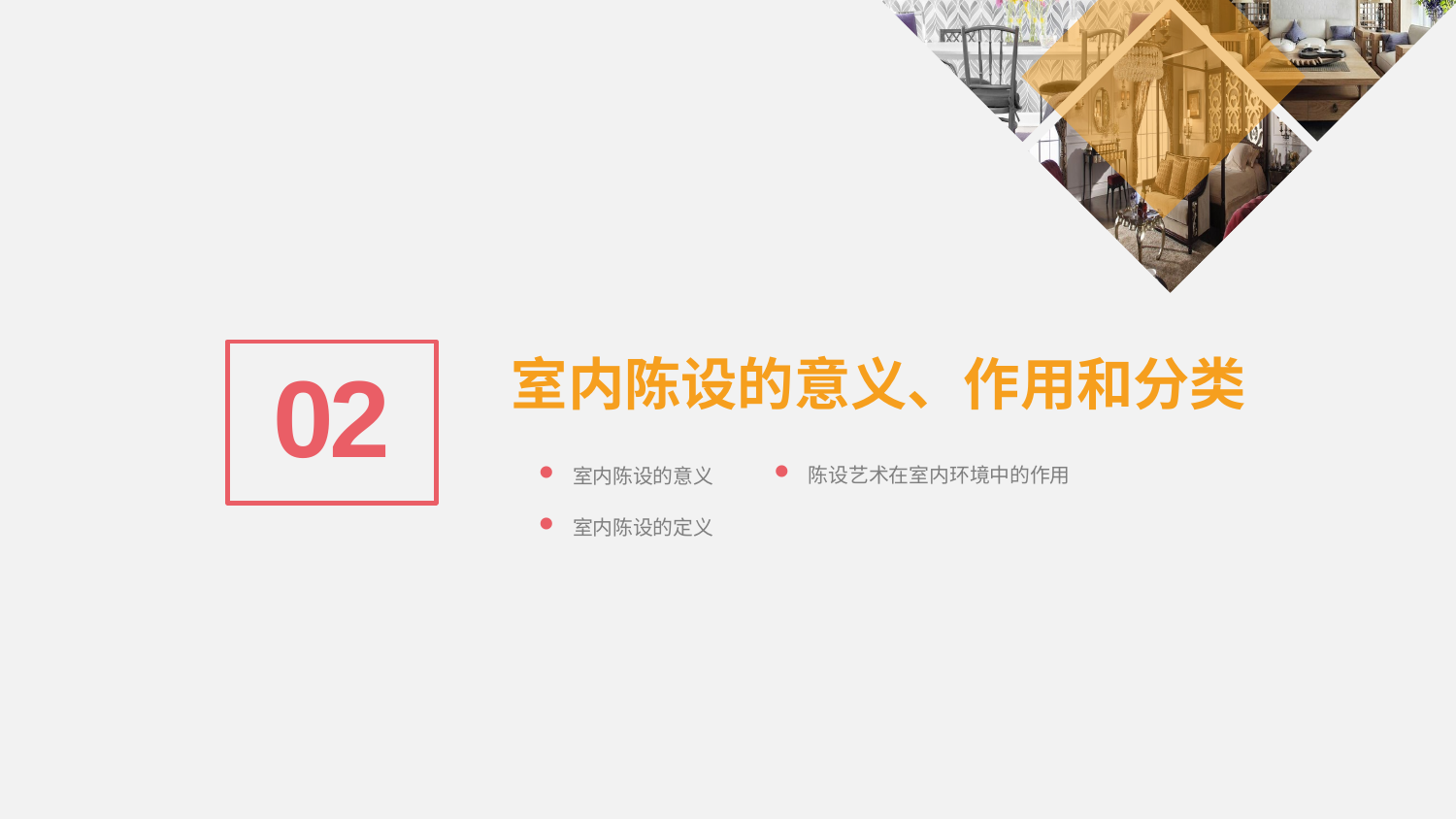

02
室内陈设的意义、作用和分类
陈设艺术在室内环境中的作用
室内陈设的意义
室内陈设的定义